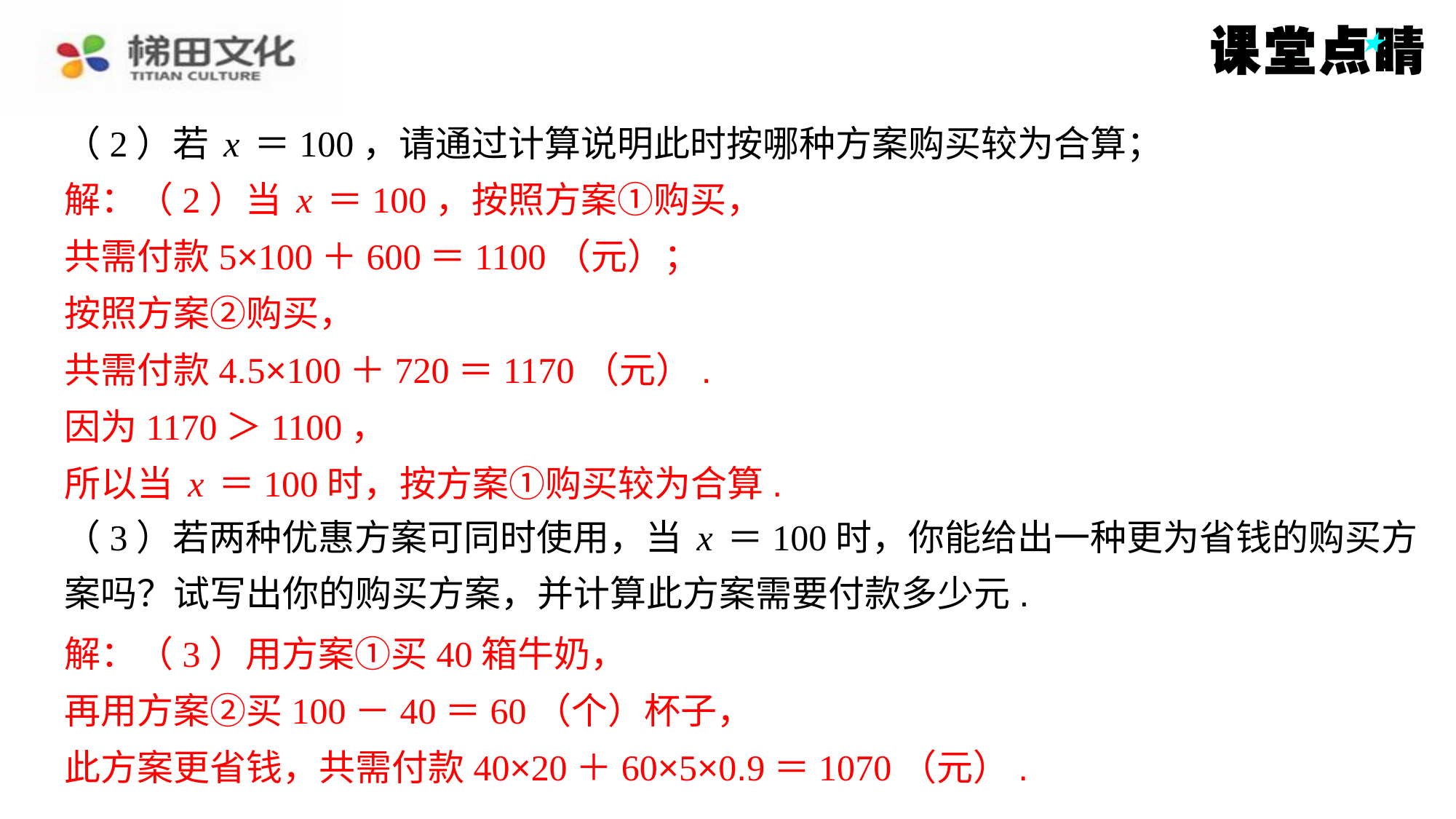

（2）若x＝100，请通过计算说明此时按哪种方案购买较为合算；
解：（2）当x＝100，按照方案①购买，
共需付款5×100＋600＝1100（元）；
按照方案②购买，
共需付款4.5×100＋720＝1170（元）.
因为1170＞1100，
所以当x＝100时，按方案①购买较为合算.
（3）若两种优惠方案可同时使用，当x＝100时，你能给出一种更为省钱的购买方
案吗？试写出你的购买方案，并计算此方案需要付款多少元.
解：（3）用方案①买40箱牛奶，
再用方案②买100－40＝60（个）杯子，
此方案更省钱，共需付款40×20＋60×5×0.9＝1070（元）.
解：（2）当x＝100，按照方案①购买，
共需付款5×100＋600＝1100（元）；
按照方案②购买，
共需付款4.5×100＋720＝1170（元）.
因为1170＞1100，
所以当x＝100时，按方案①购买较为合算.
解：（3）用方案①买40箱牛奶，
再用方案②买100－40＝60（个）杯子，
此方案更省钱，共需付款40×20＋60×5×0.9＝1070（元）.